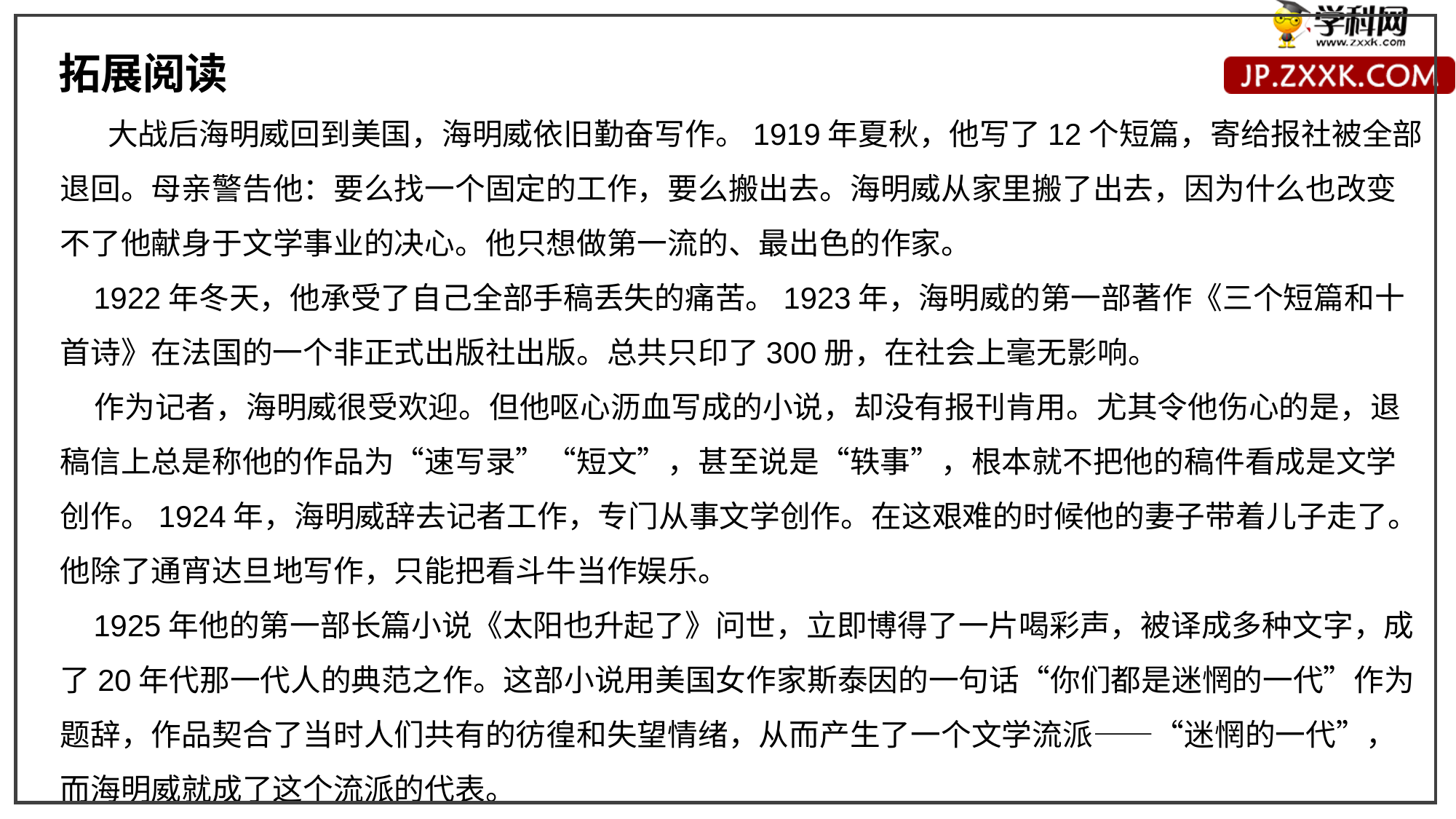

拓展阅读
      大战后海明威回到美国，海明威依旧勤奋写作。1919年夏秋，他写了12个短篇，寄给报社被全部退回。母亲警告他：要么找一个固定的工作，要么搬出去。海明威从家里搬了出去，因为什么也改变不了他献身于文学事业的决心。他只想做第一流的、最出色的作家。
    1922年冬天，他承受了自己全部手稿丢失的痛苦。1923年，海明威的第一部著作《三个短篇和十首诗》在法国的一个非正式出版社出版。总共只印了300册，在社会上毫无影响。
    作为记者，海明威很受欢迎。但他呕心沥血写成的小说，却没有报刊肯用。尤其令他伤心的是，退稿信上总是称他的作品为“速写录”“短文”，甚至说是“轶事”，根本就不把他的稿件看成是文学创作。1924年，海明威辞去记者工作，专门从事文学创作。在这艰难的时候他的妻子带着儿子走了。他除了通宵达旦地写作，只能把看斗牛当作娱乐。
    1925年他的第一部长篇小说《太阳也升起了》问世，立即博得了一片喝彩声，被译成多种文字，成了20年代那一代人的典范之作。这部小说用美国女作家斯泰因的一句话“你们都是迷惘的一代”作为题辞，作品契合了当时人们共有的彷徨和失望情绪，从而产生了一个文学流派——“迷惘的一代”，而海明威就成了这个流派的代表。